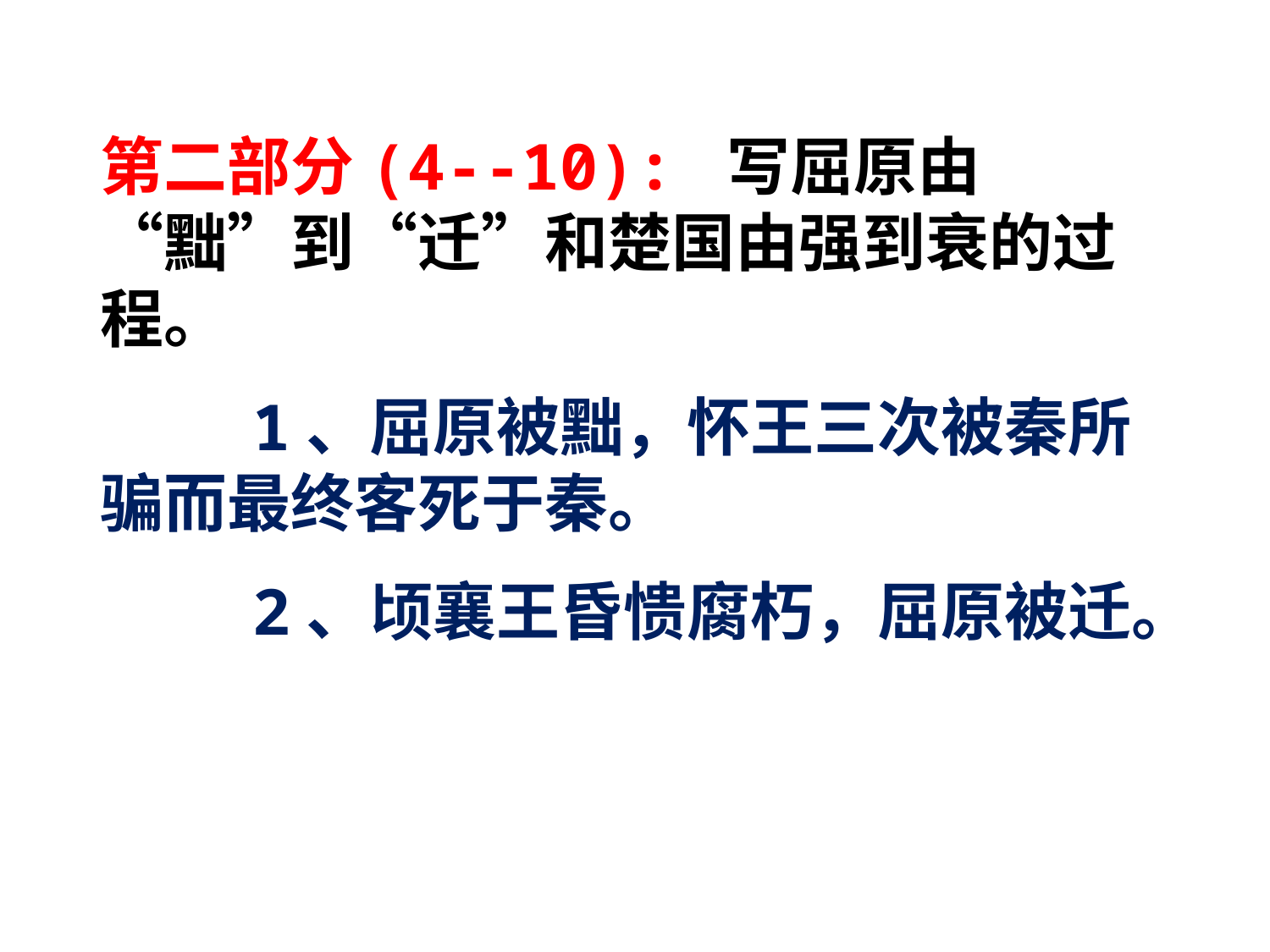

第二部分(4--10): 写屈原由“黜”到“迁”和楚国由强到衰的过程。
    1、屈原被黜，怀王三次被秦所骗而最终客死于秦。
    2、顷襄王昏愦腐朽，屈原被迁。